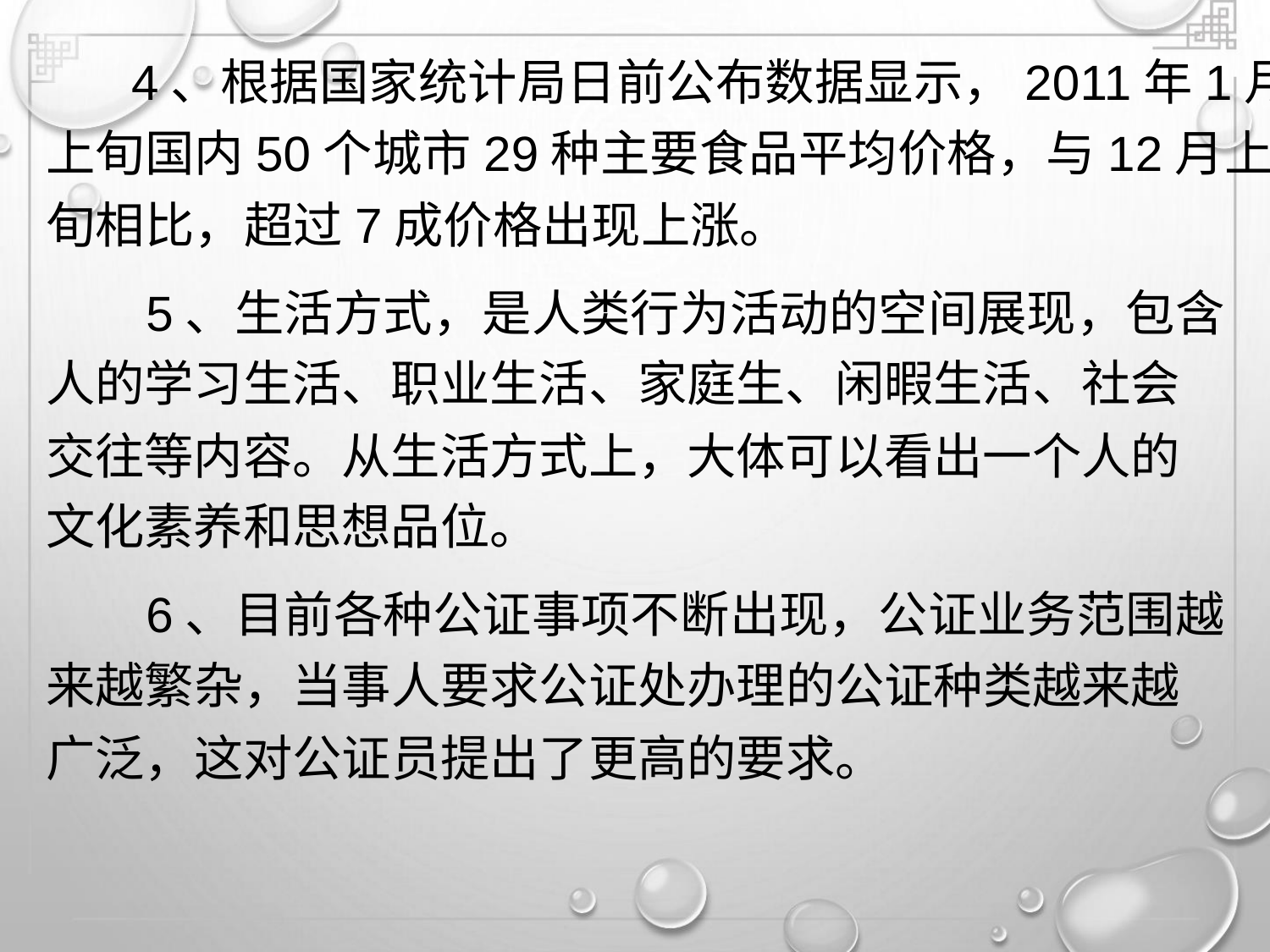

4、根据国家统计局日前公布数据显示，2011年1月
上旬国内50个城市29种主要食品平均价格，与12月上
旬相比，超过7成价格出现上涨。
5、生活方式，是人类行为活动的空间展现，包含
人的学习生活、职业生活、家庭生、闲暇生活、社会
交往等内容。从生活方式上，大体可以看出一个人的
文化素养和思想品位。
6、目前各种公证事项不断出现，公证业务范围越
来越繁杂，当事人要求公证处办理的公证种类越来越
广泛，这对公证员提出了更高的要求。